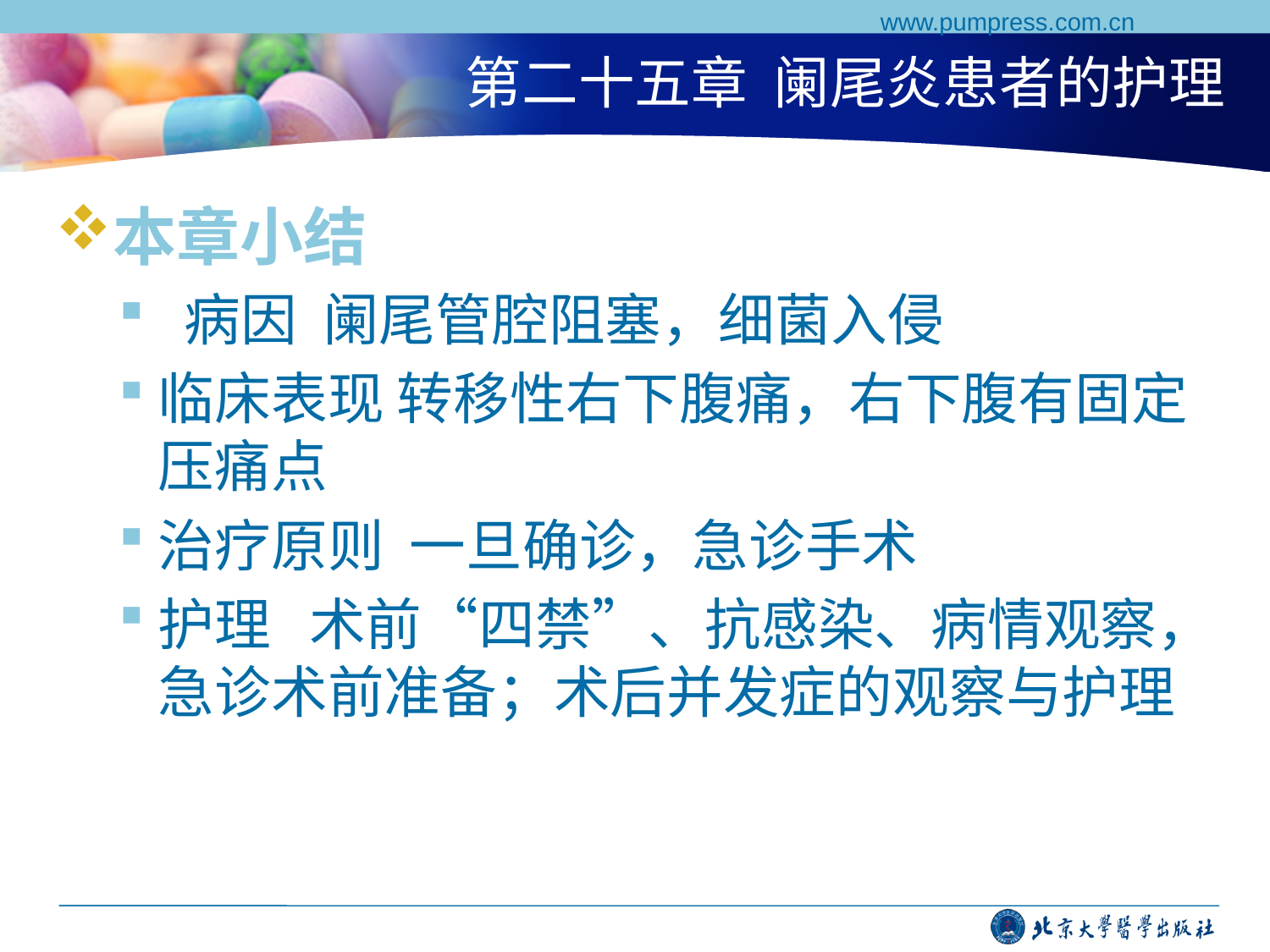

www.pumpress.com.cn
# 第二十五章  阑尾炎患者的护理
本章小结
 病因  阑尾管腔阻塞，细菌入侵
临床表现 转移性右下腹痛，右下腹有固定压痛点
治疗原则  一旦确诊，急诊手术
护理   术前“四禁”、抗感染、病情观察，急诊术前准备；术后并发症的观察与护理